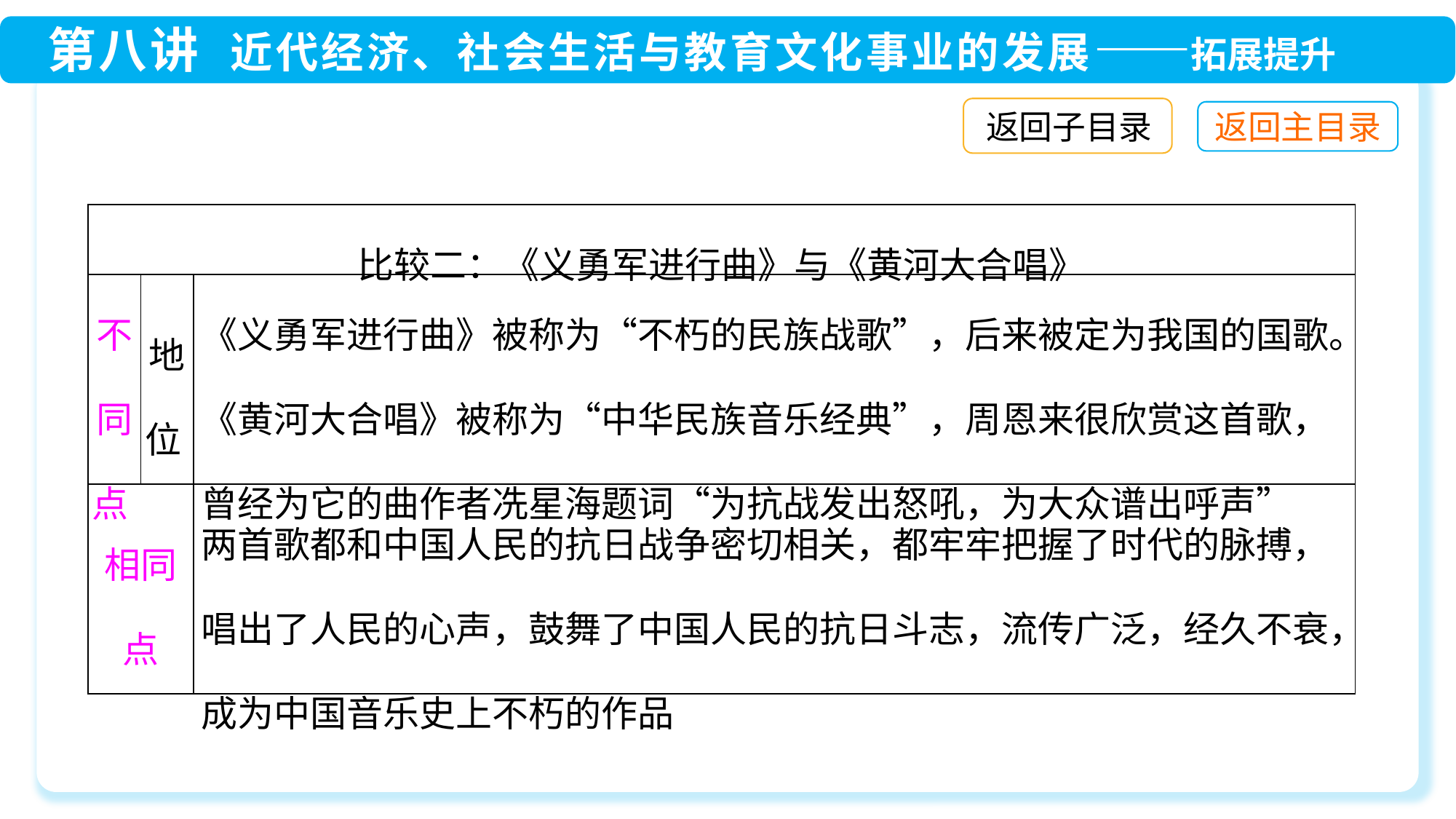

返回子目录
| 比较二：《义勇军进行曲》与《黄河大合唱》 |  |  |
| --- | --- | --- |
| 不同点 | 地位 | 《义勇军进行曲》被称为“不朽的民族战歌”，后来被定为我国的国歌。《黄河大合唱》被称为“中华民族音乐经典”，周恩来很欣赏这首歌，曾经为它的曲作者冼星海题词“为抗战发出怒吼，为大众谱出呼声” |
| 相同点 |  | 两首歌都和中国人民的抗日战争密切相关，都牢牢把握了时代的脉搏，唱出了人民的心声，鼓舞了中国人民的抗日斗志，流传广泛，经久不衰，成为中国音乐史上不朽的作品 |